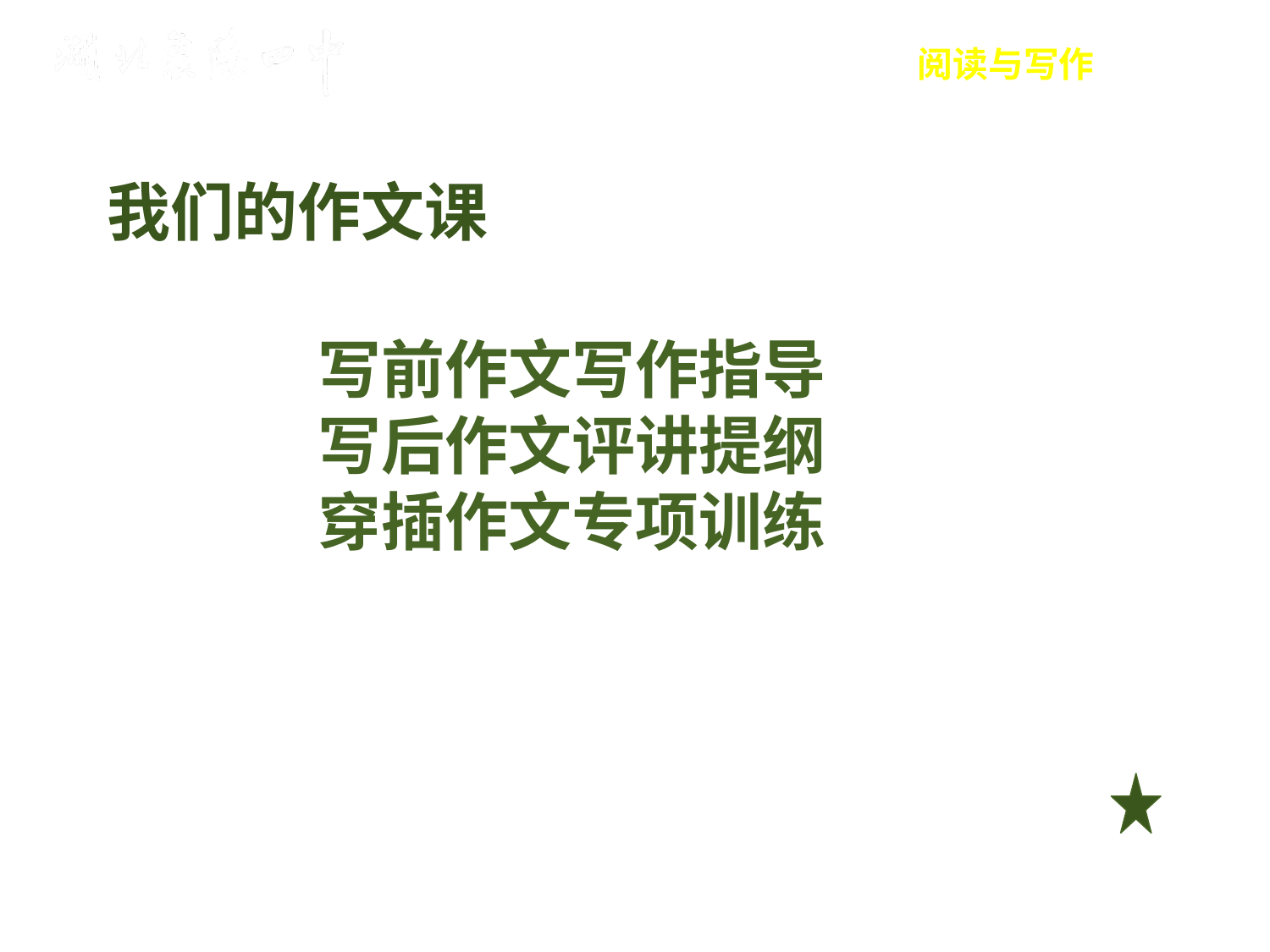

阅读与写作

我们的作文课
写前作文写作指导
写后作文评讲提纲
穿插作文专项训练